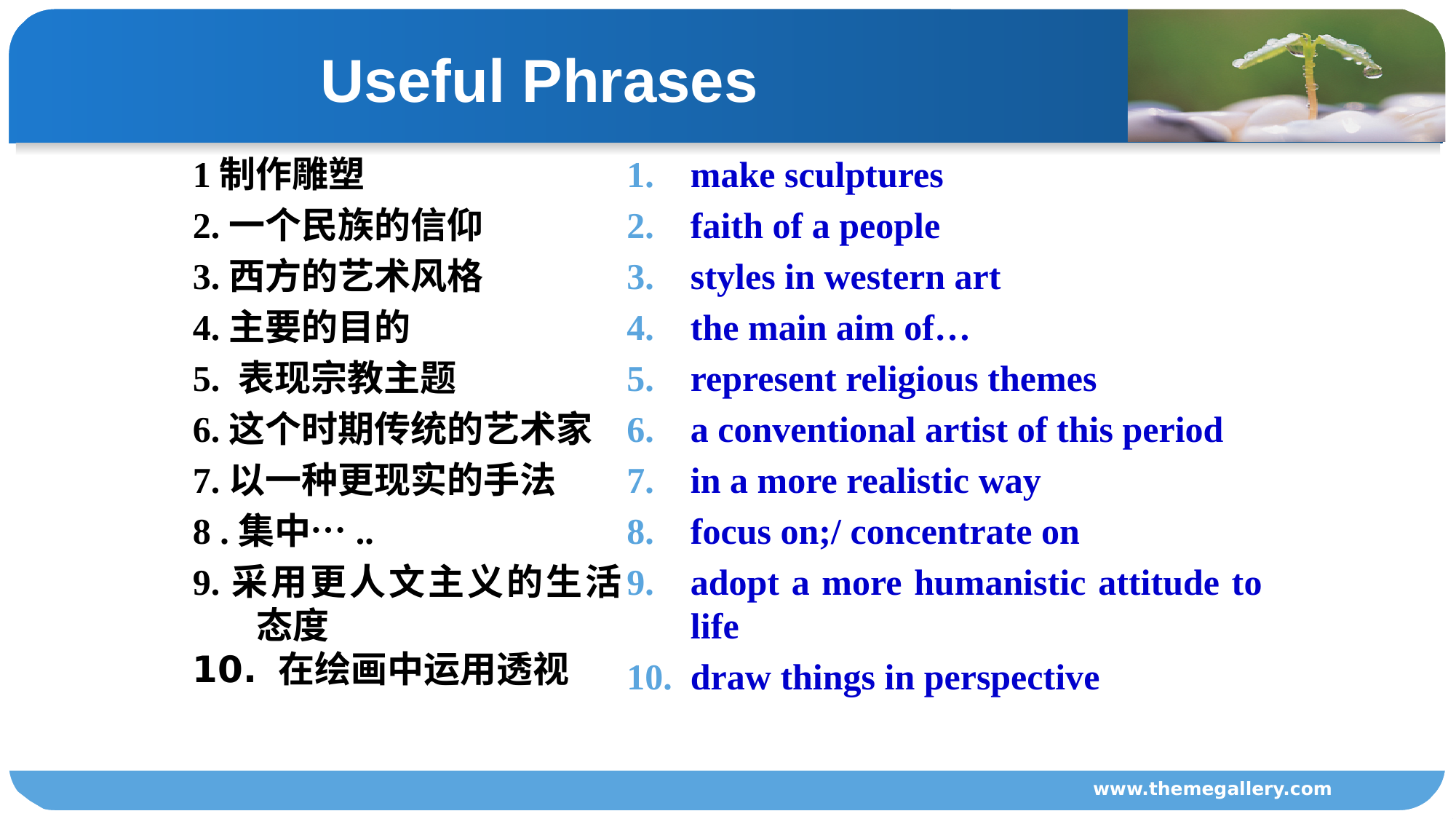

Useful Phrases
1制作雕塑
2.一个民族的信仰
3.西方的艺术风格
4.主要的目的
5. 表现宗教主题
6.这个时期传统的艺术家
7.以一种更现实的手法
8 .集中…..
9.采用更人文主义的生活态度
10. 在绘画中运用透视

make sculptures
faith of a people
styles in western art
the main aim of…
represent religious themes
a conventional artist of this period
in a more realistic way
focus on;/ concentrate on
adopt a more humanistic attitude to life
draw things in perspective

www.themegallery.com